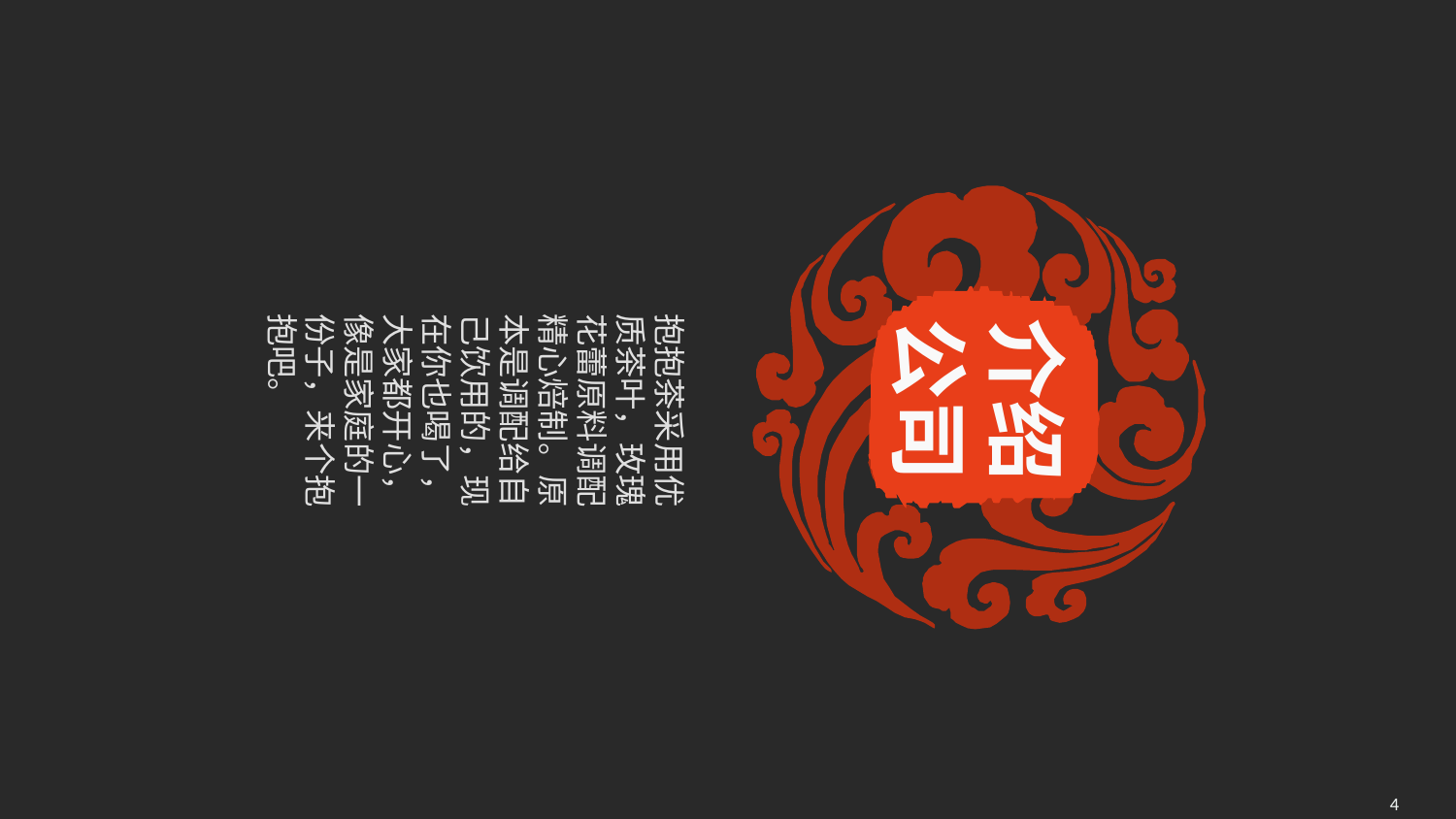

介绍公司
抱抱茶采用优质茶叶，玫瑰花蕾原料调配精心焙制。原本是调配给自己饮用的，现在你也喝了，大家都开心，像是家庭的一份子，来个抱抱吧。